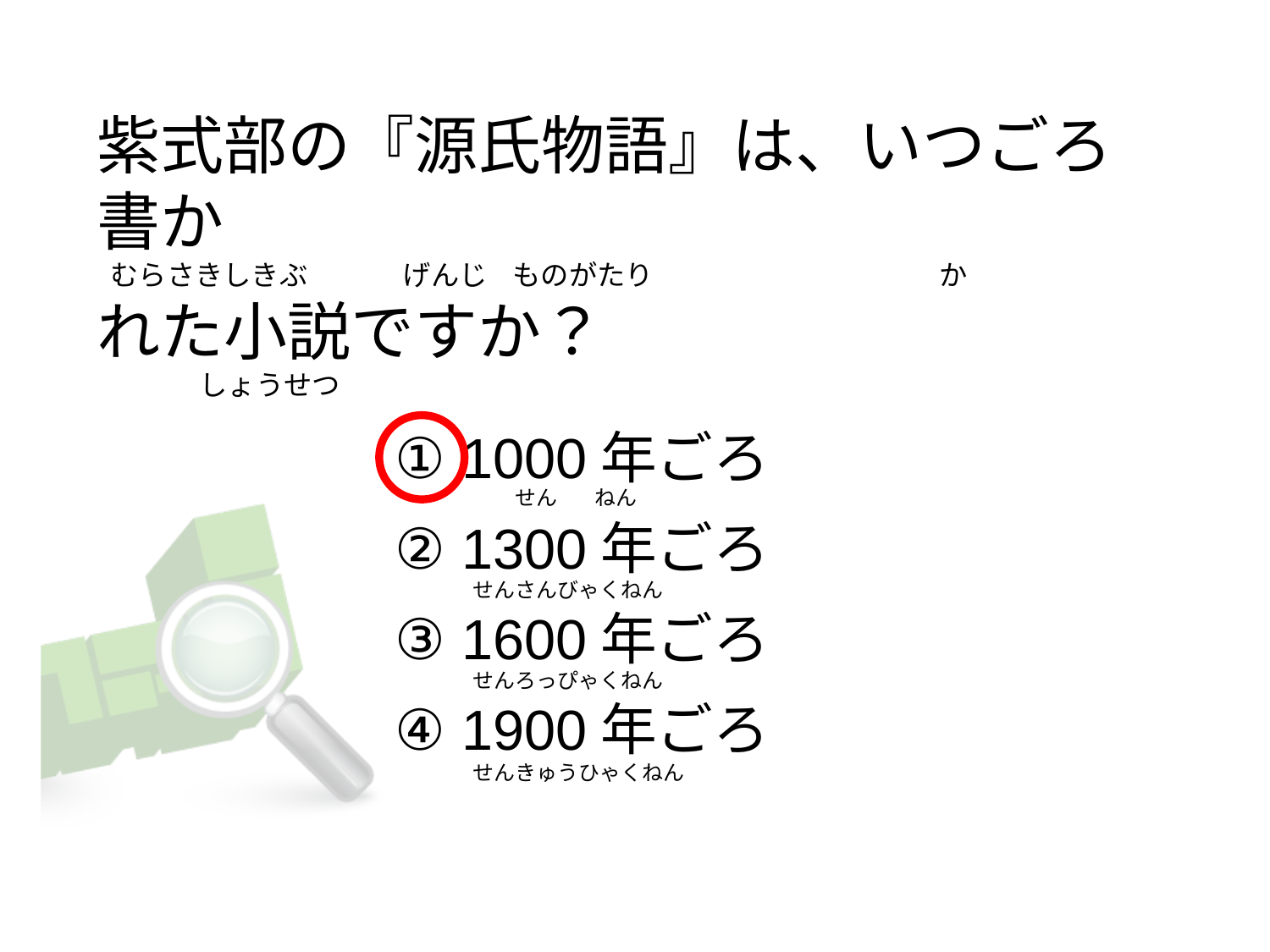

紫式部の『源氏物語』は、いつごろ書か
 むらさきしきぶ               げんじ    ものがたり                                             か
れた小説ですか？
               しょうせつ

① 1000年ごろ
② 1300年ごろ
③ 1600年ごろ
④ 1900年ごろ
        せん        ねん
せんさんびゃくねん
せんろっぴゃくねん
せんきゅうひゃくねん